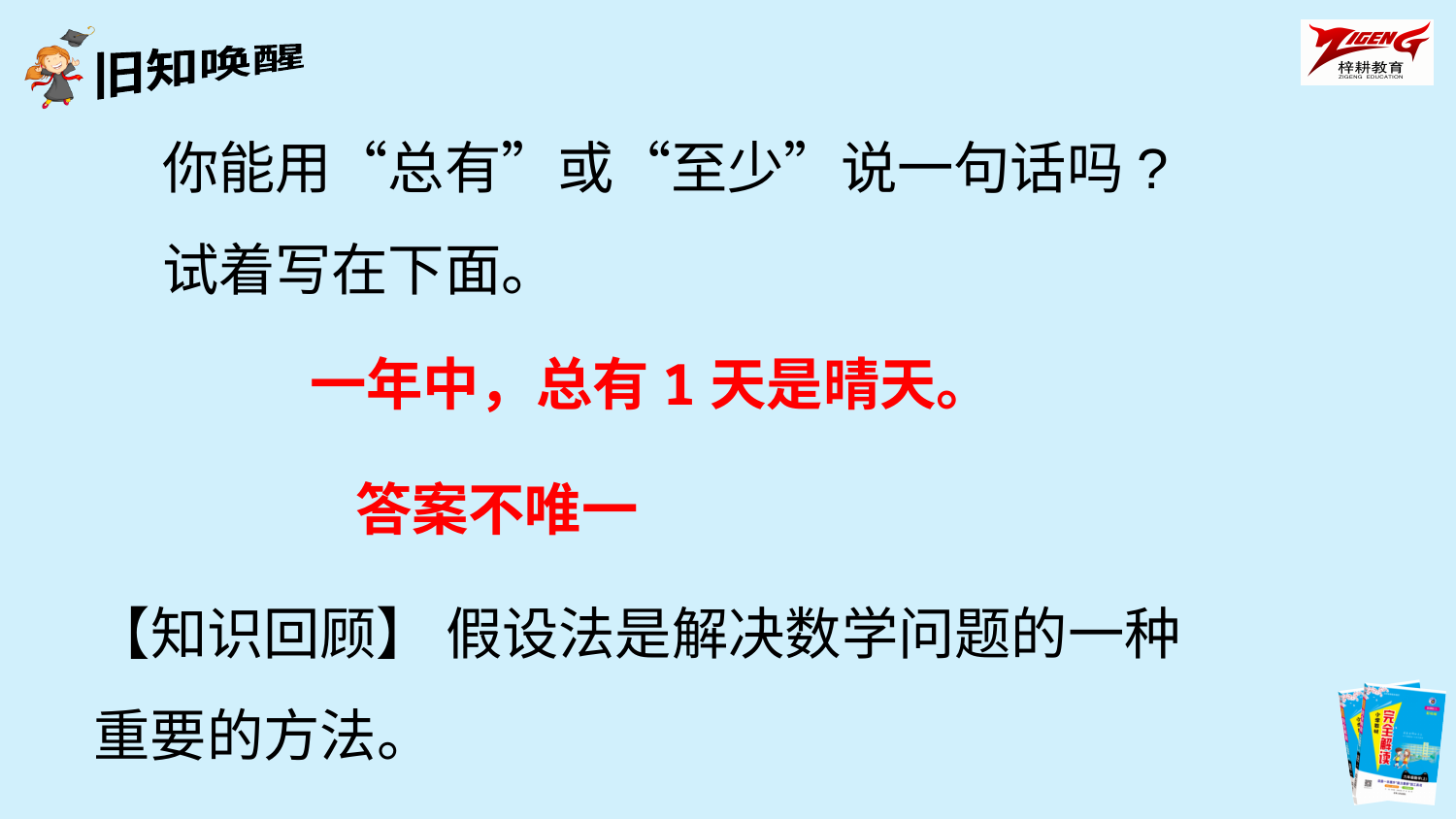

你能用“总有”或“至少”说一句话吗?试着写在下面。
一年中，总有1天是晴天。
答案不唯一
【知识回顾】 假设法是解决数学问题的一种重要的方法。